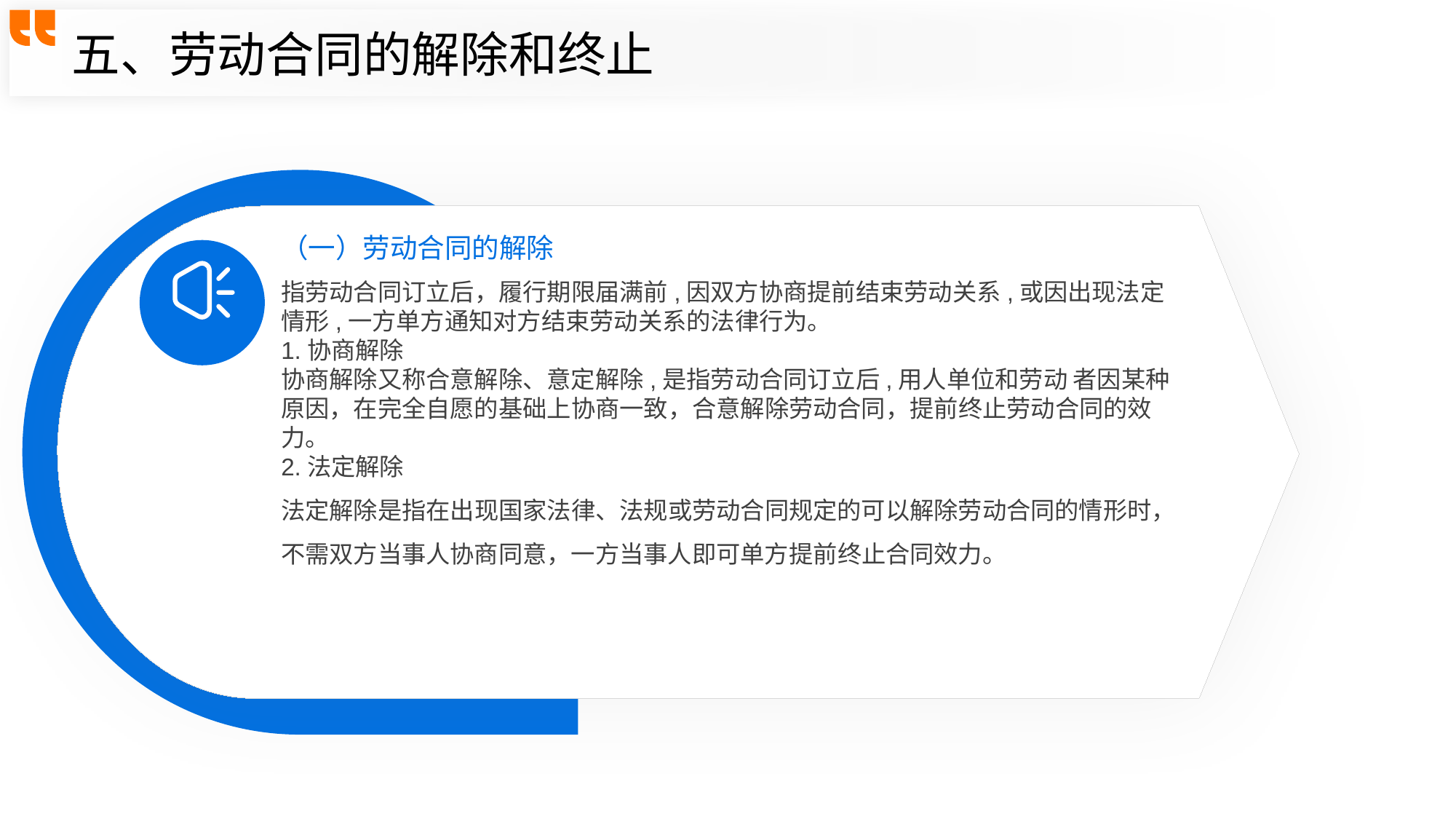

五、劳动合同的解除和终止

（一）劳动合同的解除

指劳动合同订立后，履行期限届满前,因双方协商提前结束劳动关系,或因出现法定情形,一方单方通知对方结束劳动关系的法律行为。
1.协商解除
协商解除又称合意解除、意定解除,是指劳动合同订立后,用人单位和劳动 者因某种原因，在完全自愿的基础上协商一致，合意解除劳动合同，提前终止劳动合同的效力。
2.法定解除
法定解除是指在出现国家法律、法规或劳动合同规定的可以解除劳动合同的情形时，不需双方当事人协商同意，一方当事人即可单方提前终止合同效力。